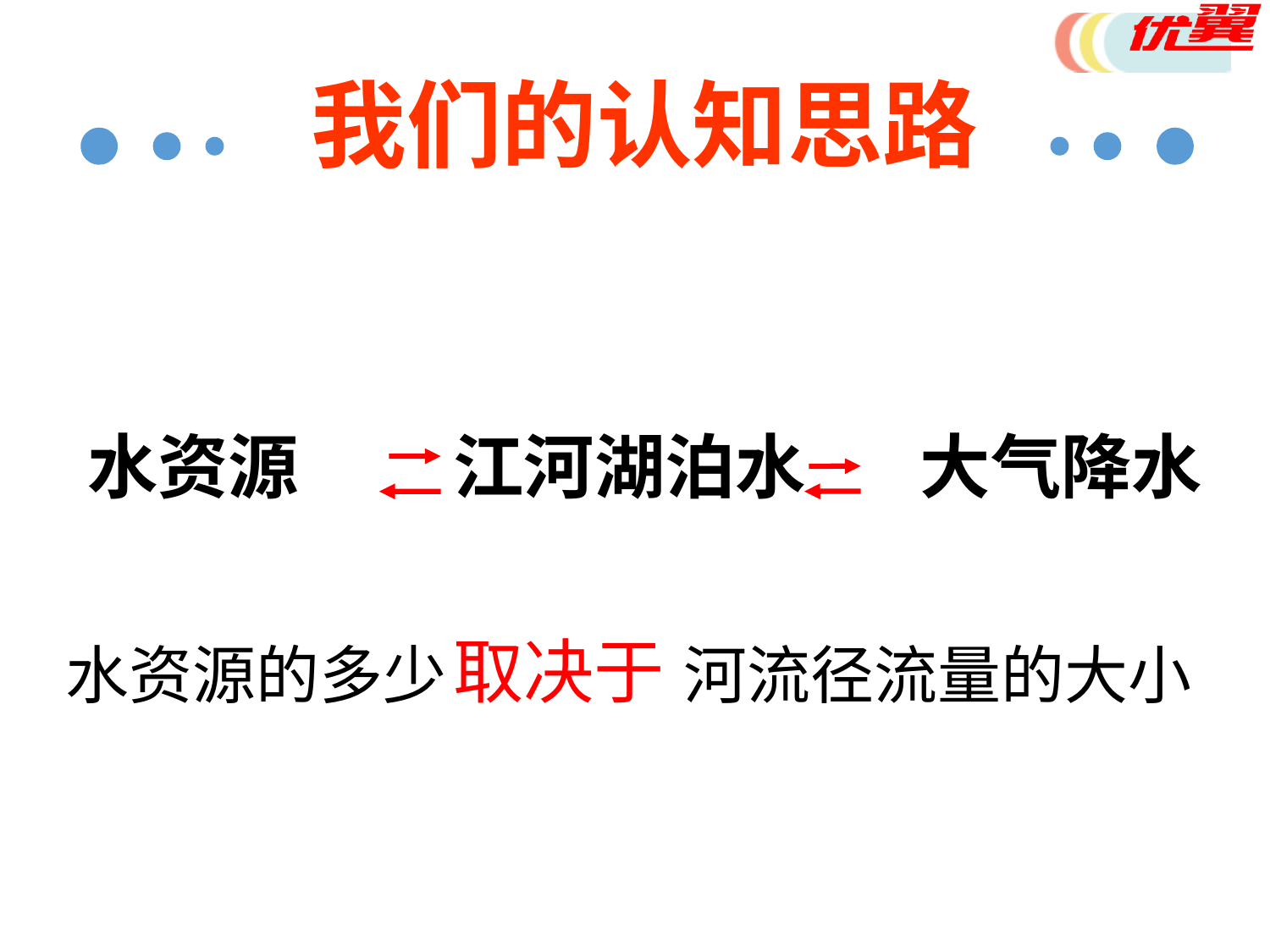

我们的认知思路
水资源

江河湖泊水
大气降水

取决于
水资源的多少
河流径流量的大小